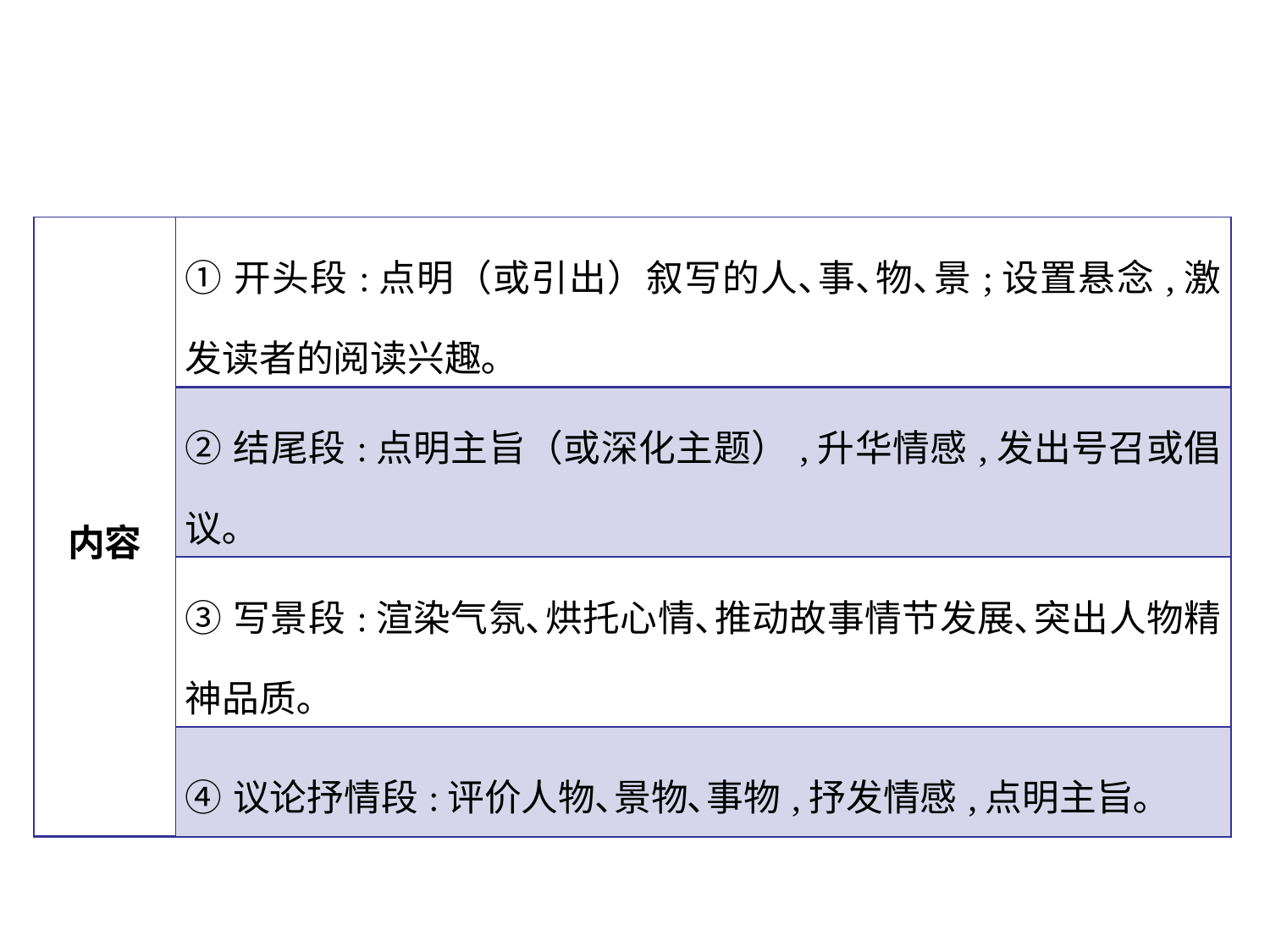

| 内容 | ①开头段:点明（或引出）叙写的人､事､物､景;设置悬念,激发读者的阅读兴趣｡ |
| --- | --- |
|  | ②结尾段:点明主旨（或深化主题）,升华情感,发出号召或倡议｡ |
|  | ③写景段:渲染气氛､烘托心情､推动故事情节发展､突出人物精神品质｡ |
|  | ④议论抒情段:评价人物､景物､事物,抒发情感,点明主旨｡ |